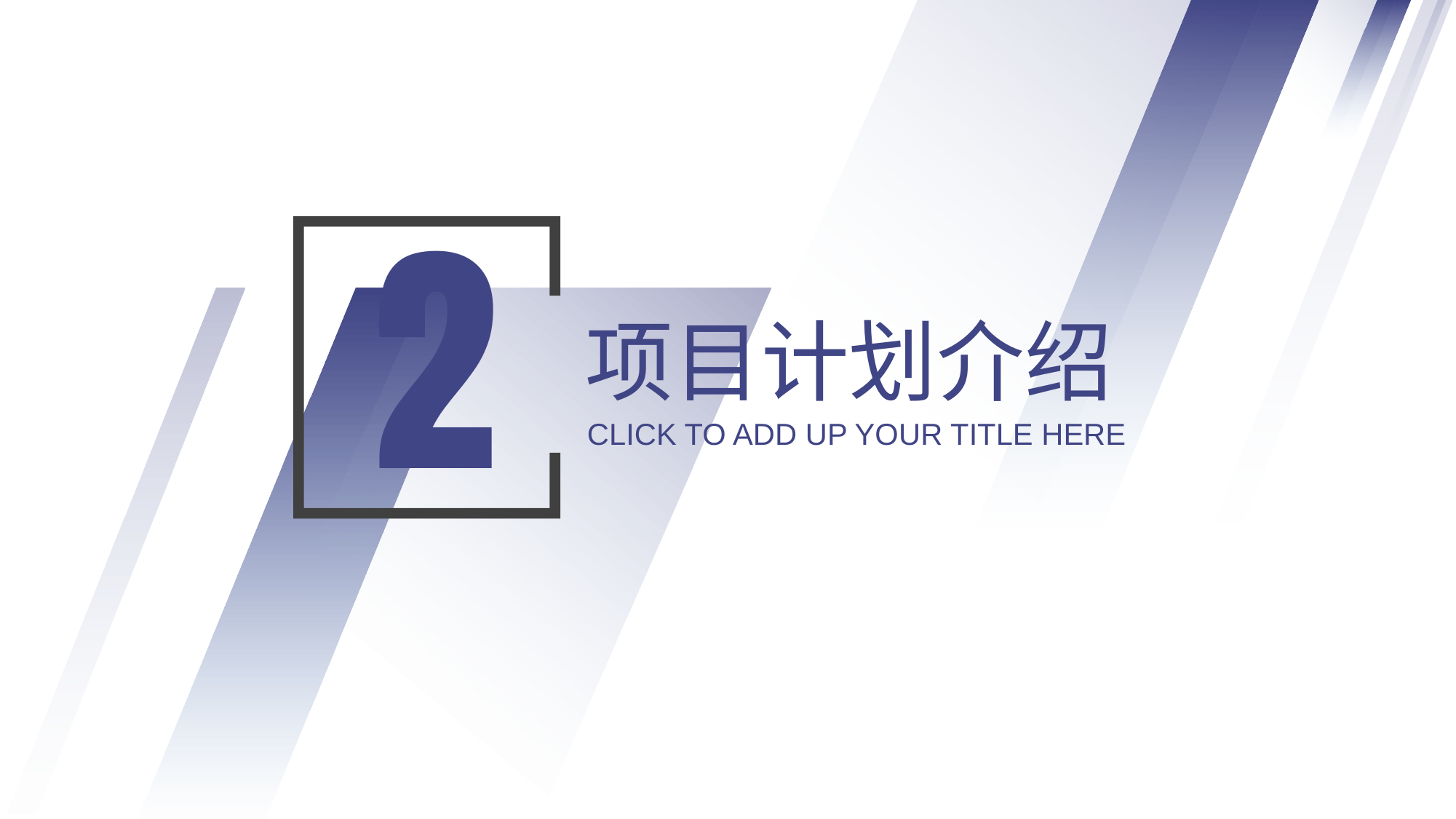

2

项目计划介绍
CLICK TO ADD UP YOUR TITLE HERE